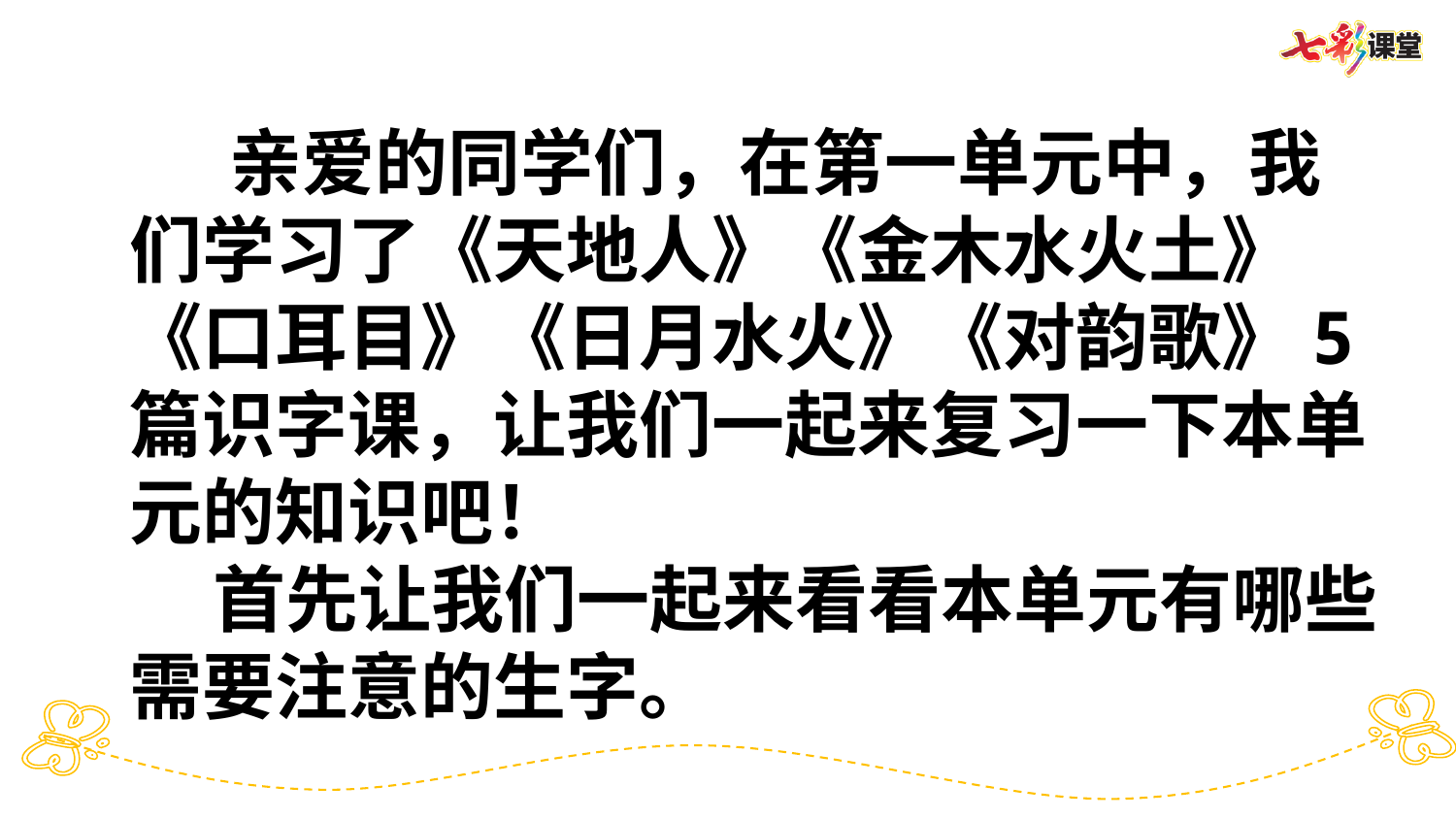

亲爱的同学们，在第一单元中，我们学习了《天地人》《金木水火土》《口耳目》《日月水火》《对韵歌》5篇识字课，让我们一起来复习一下本单元的知识吧！
    首先让我们一起来看看本单元有哪些需要注意的生字。